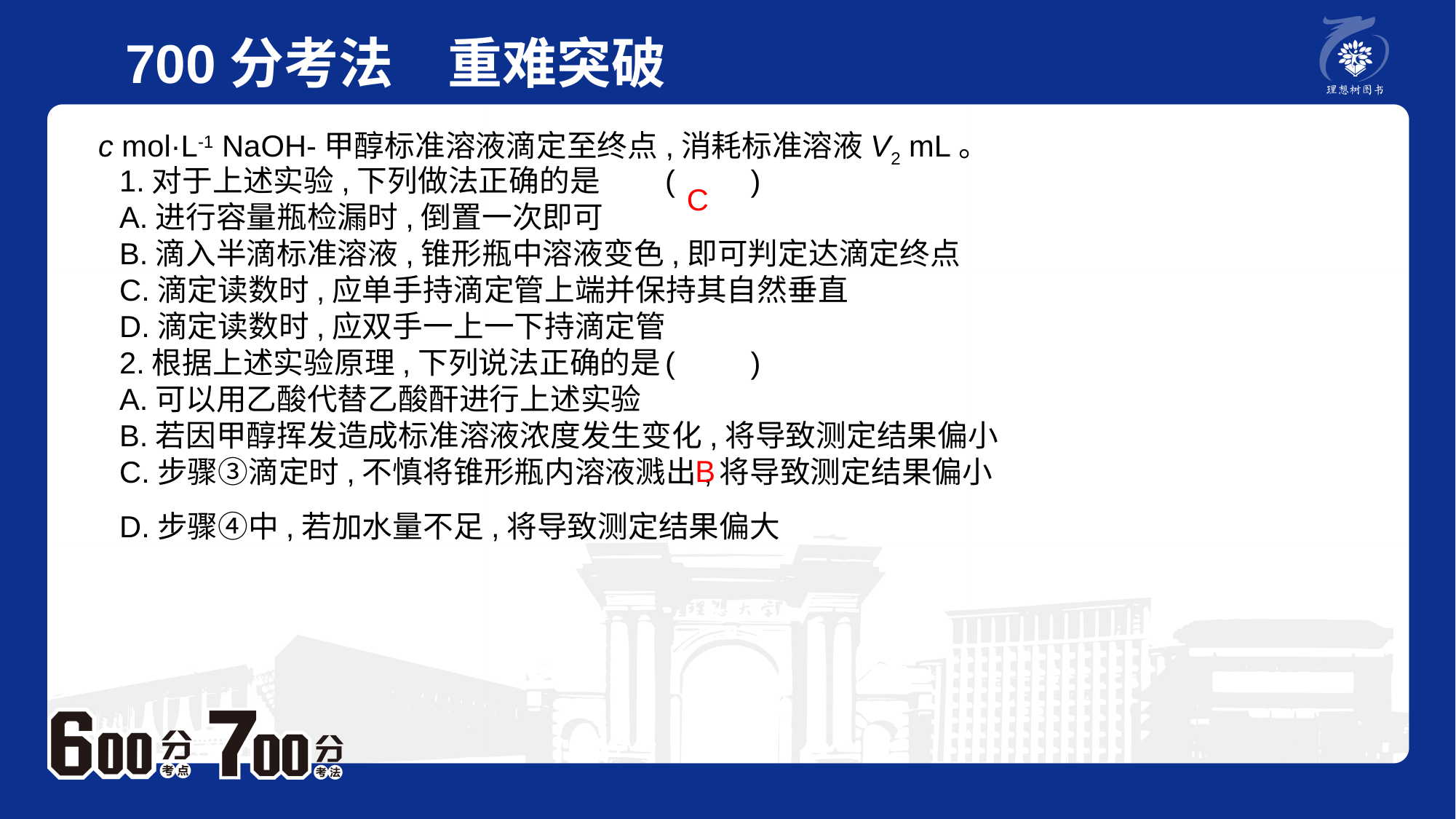

700分考法　重难突破
c mol·L-1 NaOH-甲醇标准溶液滴定至终点,消耗标准溶液V2 mL。
1.对于上述实验,下列做法正确的是	(　　)A.进行容量瓶检漏时,倒置一次即可B.滴入半滴标准溶液,锥形瓶中溶液变色,即可判定达滴定终点C.滴定读数时,应单手持滴定管上端并保持其自然垂直D.滴定读数时,应双手一上一下持滴定管2.根据上述实验原理,下列说法正确的是	(　　)A.可以用乙酸代替乙酸酐进行上述实验B.若因甲醇挥发造成标准溶液浓度发生变化,将导致测定结果偏小C.步骤③滴定时,不慎将锥形瓶内溶液溅出,将导致测定结果偏小D.步骤④中,若加水量不足,将导致测定结果偏大
C

B